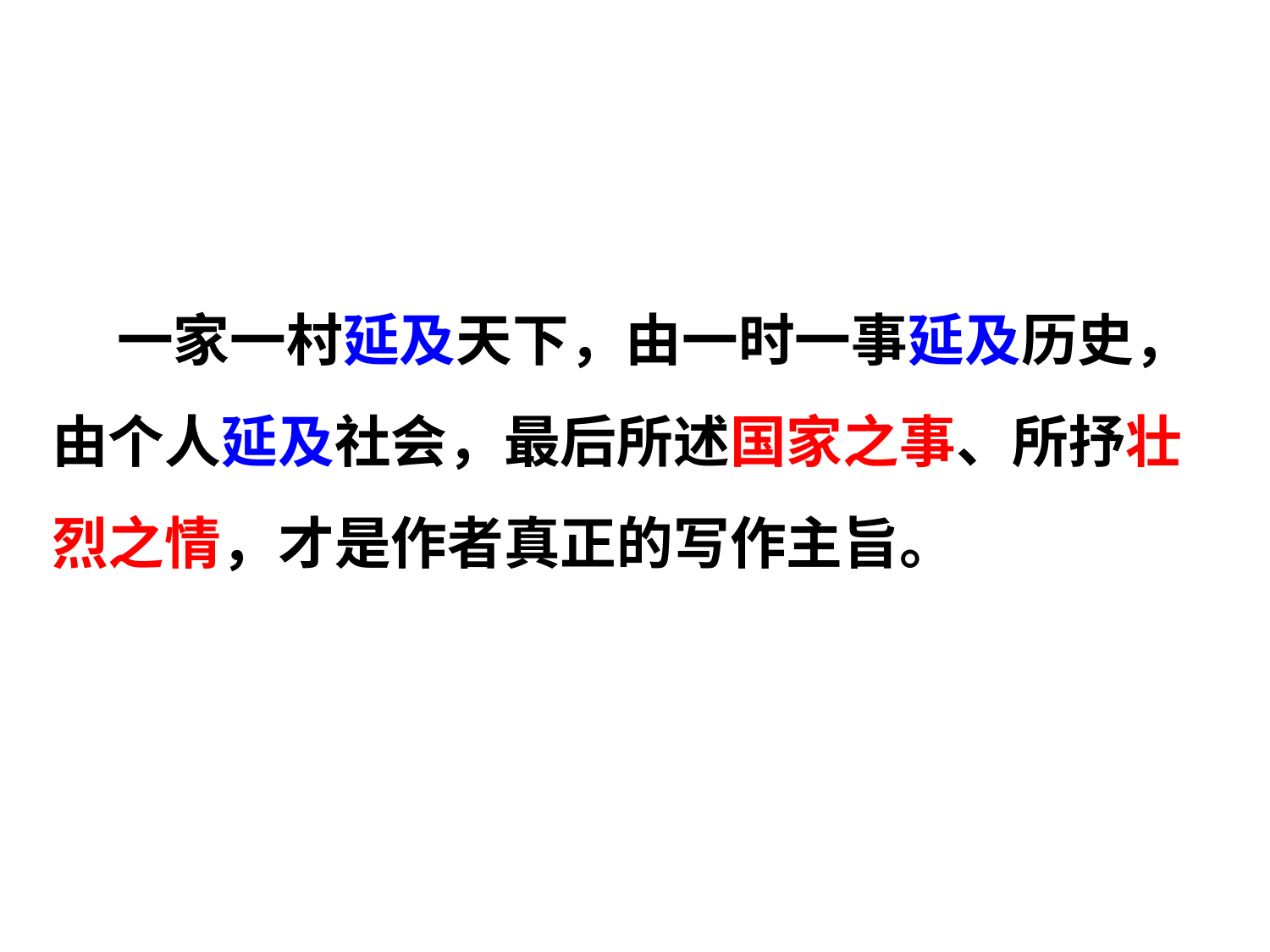

一家一村延及天下，由一时一事延及历史，由个人延及社会，最后所述国家之事、所抒壮烈之情，才是作者真正的写作主旨。